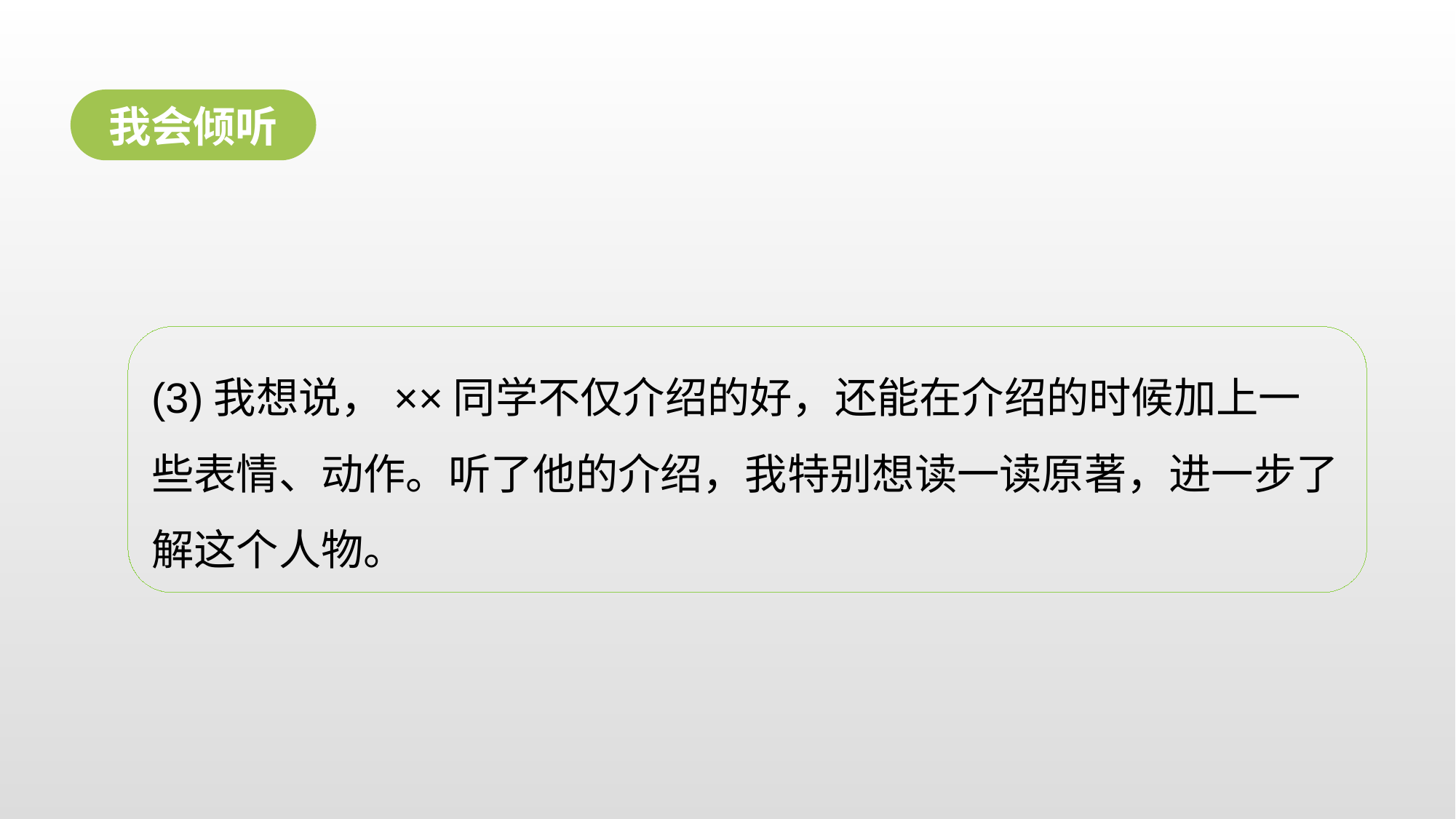

我会倾听
(3)我想说，××同学不仅介绍的好，还能在介绍的时候加上一些表情、动作。听了他的介绍，我特别想读一读原著，进一步了解这个人物。